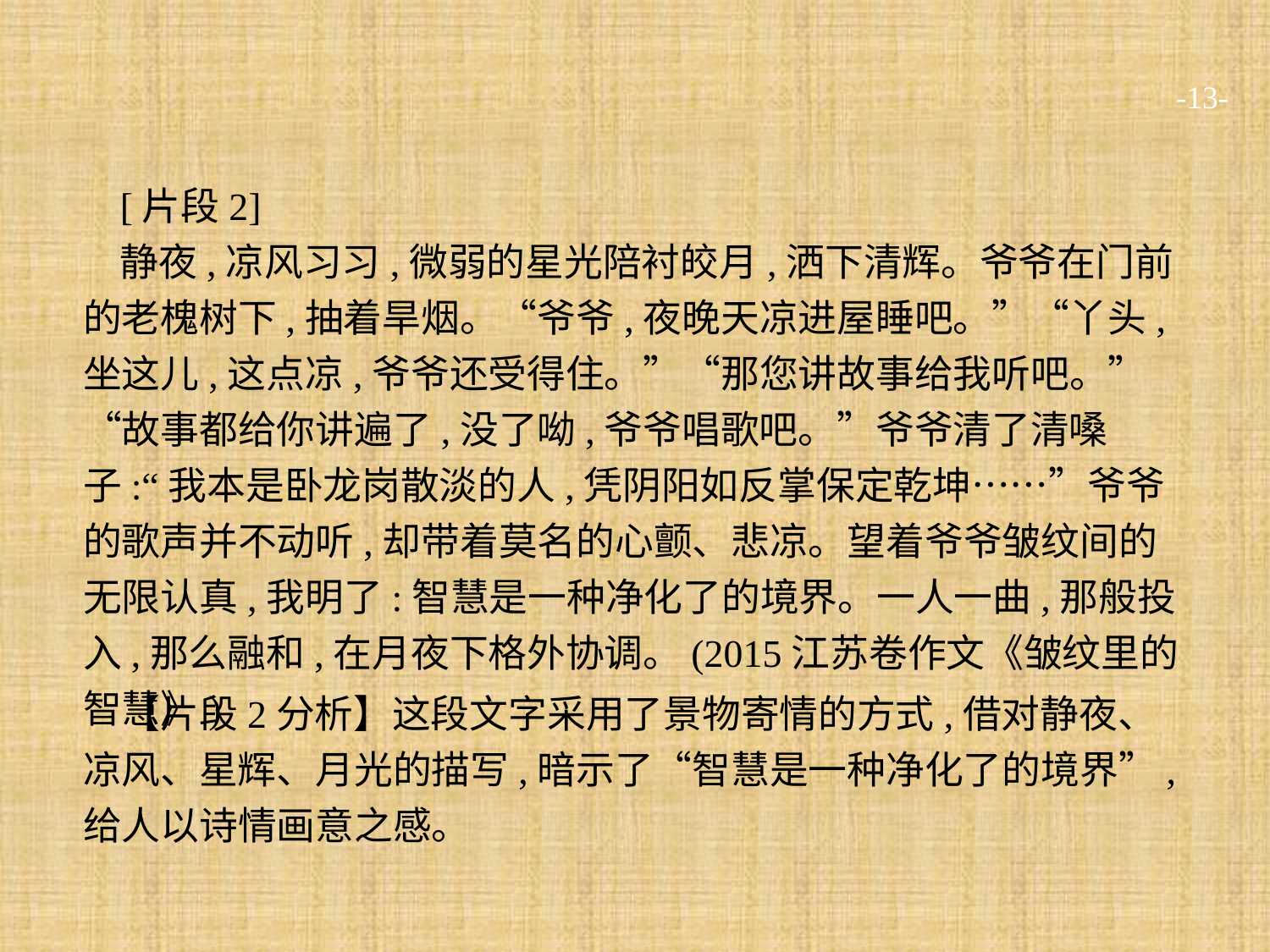

-13-
[片段2]
静夜,凉风习习,微弱的星光陪衬皎月,洒下清辉。爷爷在门前的老槐树下,抽着旱烟。“爷爷,夜晚天凉进屋睡吧。”“丫头,坐这儿,这点凉,爷爷还受得住。”“那您讲故事给我听吧。”“故事都给你讲遍了,没了呦,爷爷唱歌吧。”爷爷清了清嗓子:“我本是卧龙岗散淡的人,凭阴阳如反掌保定乾坤……”爷爷的歌声并不动听,却带着莫名的心颤、悲凉。望着爷爷皱纹间的无限认真,我明了:智慧是一种净化了的境界。一人一曲,那般投入,那么融和,在月夜下格外协调。(2015江苏卷作文《皱纹里的智慧》)
【片段2分析】这段文字采用了景物寄情的方式,借对静夜、凉风、星辉、月光的描写,暗示了“智慧是一种净化了的境界”,给人以诗情画意之感。